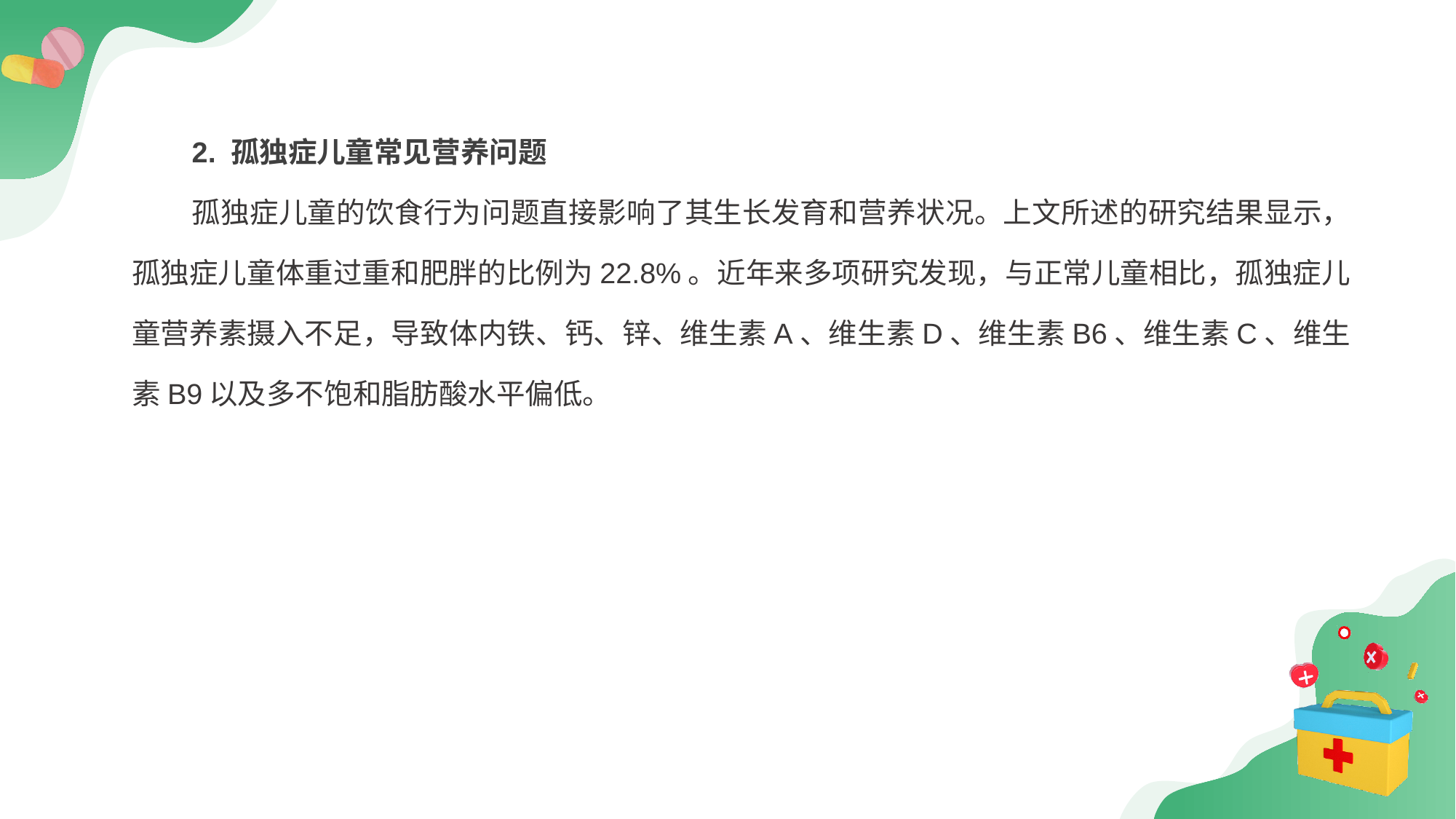

2. 孤独症儿童常见营养问题
孤独症儿童的饮食行为问题直接影响了其生长发育和营养状况。上文所述的研究结果显示，孤独症儿童体重过重和肥胖的比例为22.8%。近年来多项研究发现，与正常儿童相比，孤独症儿童营养素摄入不足，导致体内铁、钙、锌、维生素A、维生素D、维生素B6、维生素C、维生素B9以及多不饱和脂肪酸水平偏低。